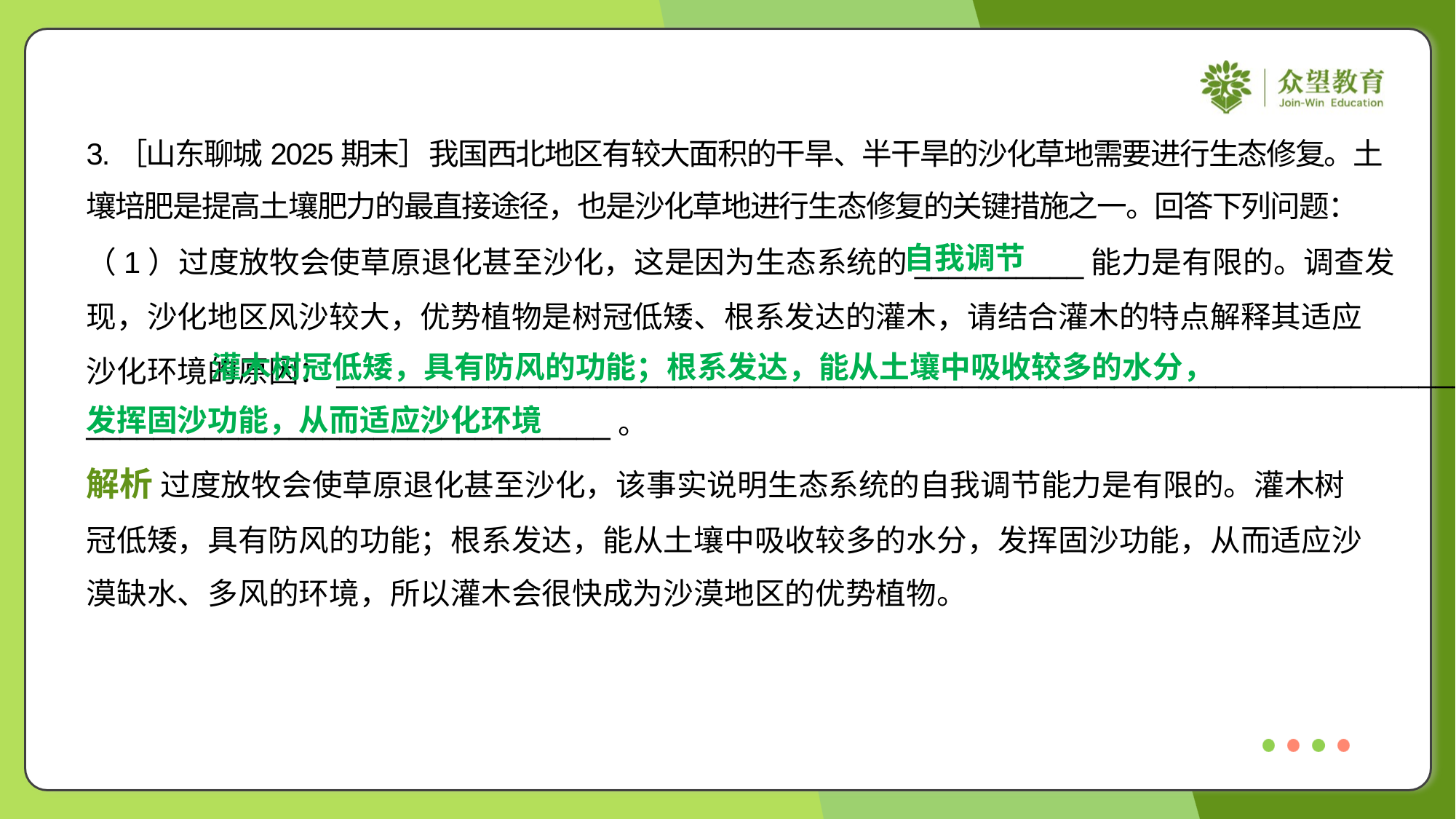

3.［山东聊城2025期末］我国西北地区有较大面积的干旱、半干旱的沙化草地需要进行生态修复。土
壤培肥是提高土壤肥力的最直接途径，也是沙化草地进行生态修复的关键措施之一。回答下列问题：
自我调节
（1）过度放牧会使草原退化甚至沙化，这是因为生态系统的__________能力是有限的。调查发
现，沙化地区风沙较大，优势植物是树冠低矮、根系发达的灌木，请结合灌木的特点解释其适应
沙化环境的原因：____________________________________________________________________
_______________________________。
                 灌木树冠低矮，具有防风的功能；根系发达，能从土壤中吸收较多的水分，
发挥固沙功能，从而适应沙化环境
解析 过度放牧会使草原退化甚至沙化，该事实说明生态系统的自我调节能力是有限的。灌木树
冠低矮，具有防风的功能；根系发达，能从土壤中吸收较多的水分，发挥固沙功能，从而适应沙
漠缺水、多风的环境，所以灌木会很快成为沙漠地区的优势植物。